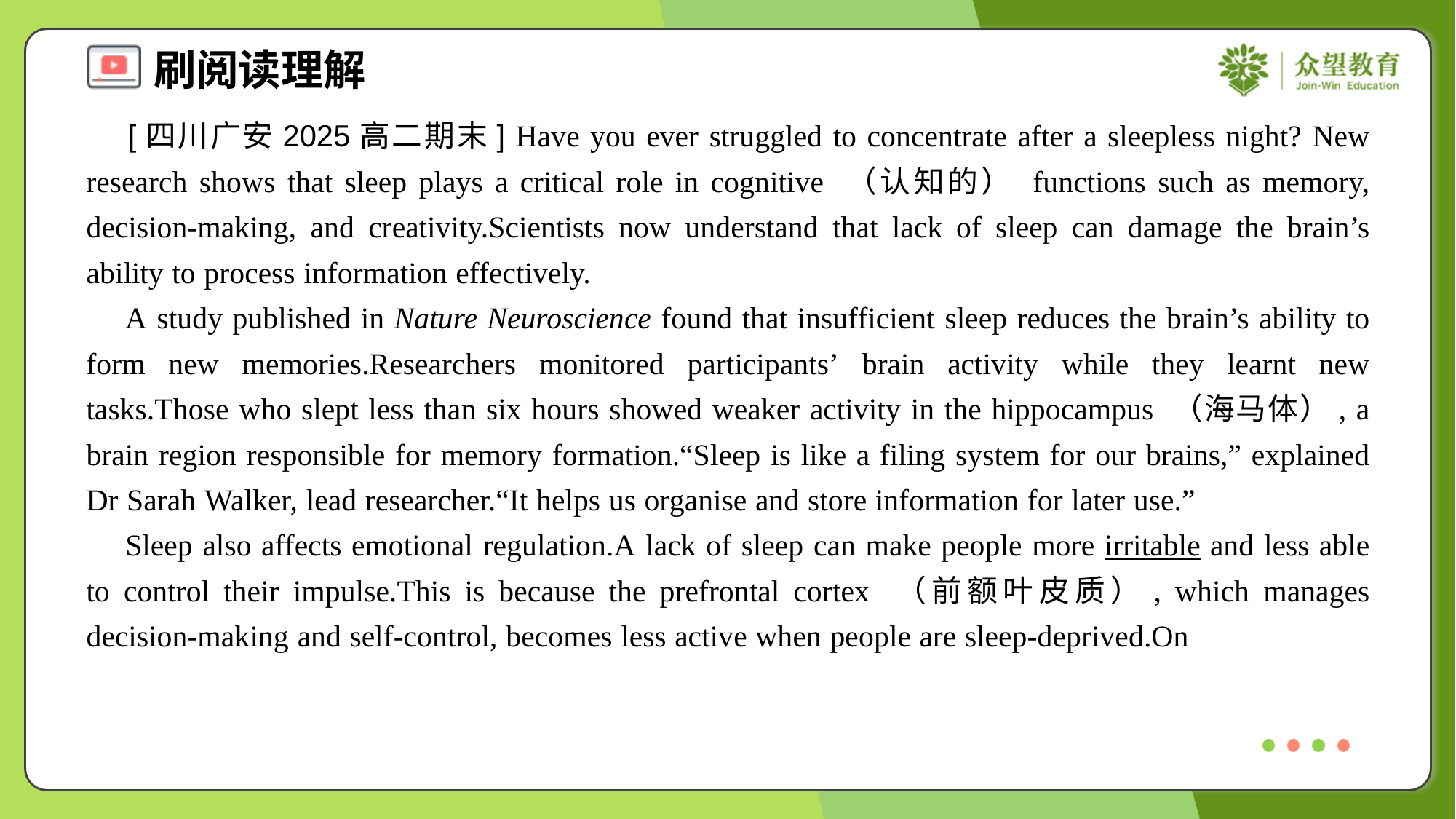

[四川广安2025高二期末] Have you ever struggled to concentrate after a sleepless night? New research shows that sleep plays a critical role in cognitive （认知的） functions such as memory, decision-making, and creativity.Scientists now understand that lack of sleep can damage the brain’s ability to process information effectively.
    A study published in Nature Neuroscience found that insufficient sleep reduces the brain’s ability to form new memories.Researchers monitored participants’ brain activity while they learnt new tasks.Those who slept less than six hours showed weaker activity in the hippocampus （海马体）, a brain region responsible for memory formation.“Sleep is like a filing system for our brains,” explained Dr Sarah Walker, lead researcher.“It helps us organise and store information for later use.”
    Sleep also affects emotional regulation.A lack of sleep can make people more irritable and less able to control their impulse.This is because the prefrontal cortex （前额叶皮质）, which manages decision-making and self-control, becomes less active when people are sleep-deprived.On